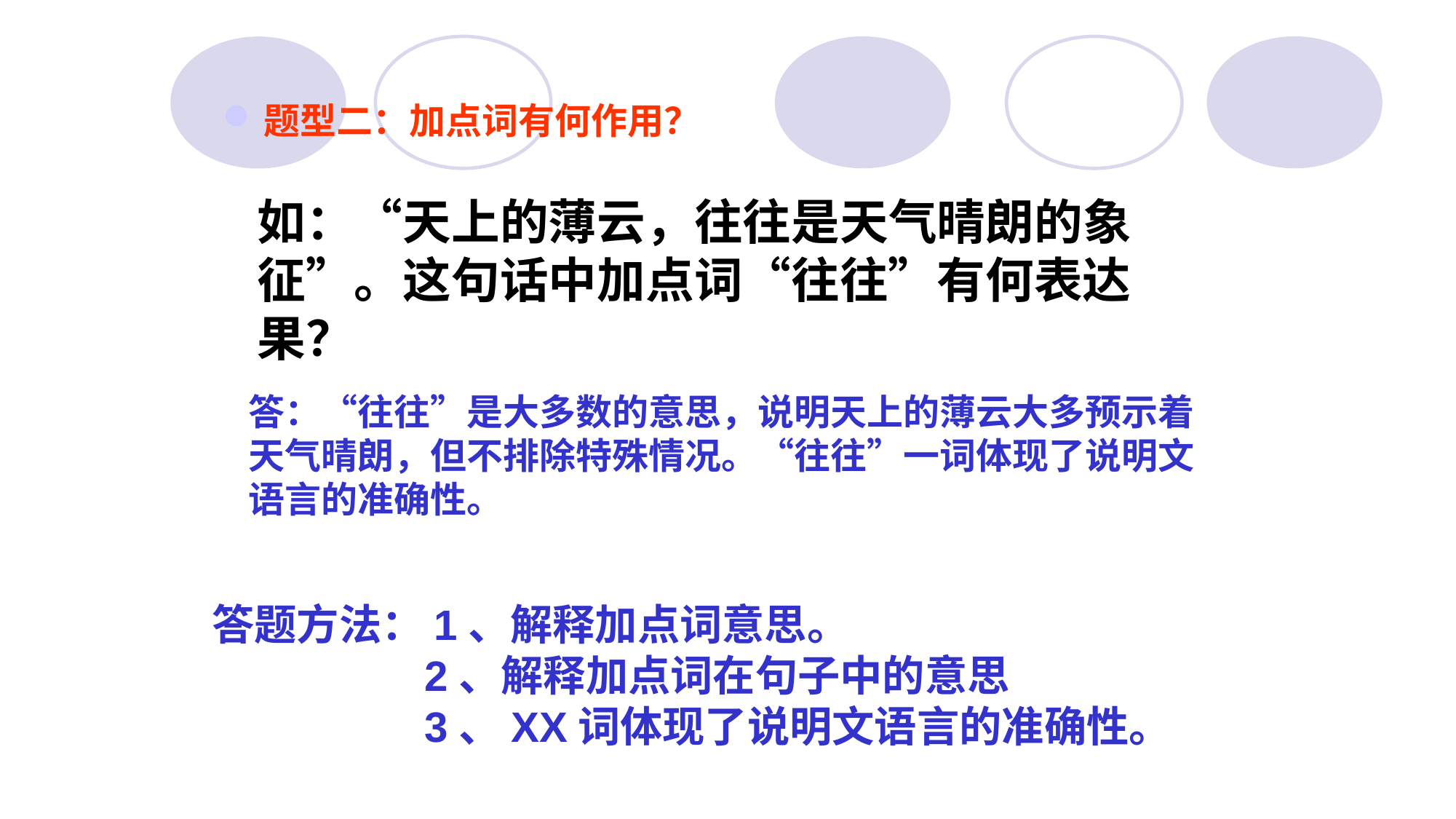

题型二：加点词有何作用？
如：“天上的薄云，往往是天气晴朗的象征”。这句话中加点词“往往”有何表达果？
答：“往往”是大多数的意思，说明天上的薄云大多预示着天气晴朗，但不排除特殊情况。“往往”一词体现了说明文语言的准确性。
答题方法：1、解释加点词意思。
                  2、解释加点词在句子中的意思
                  3、XX词体现了说明文语言的准确性。